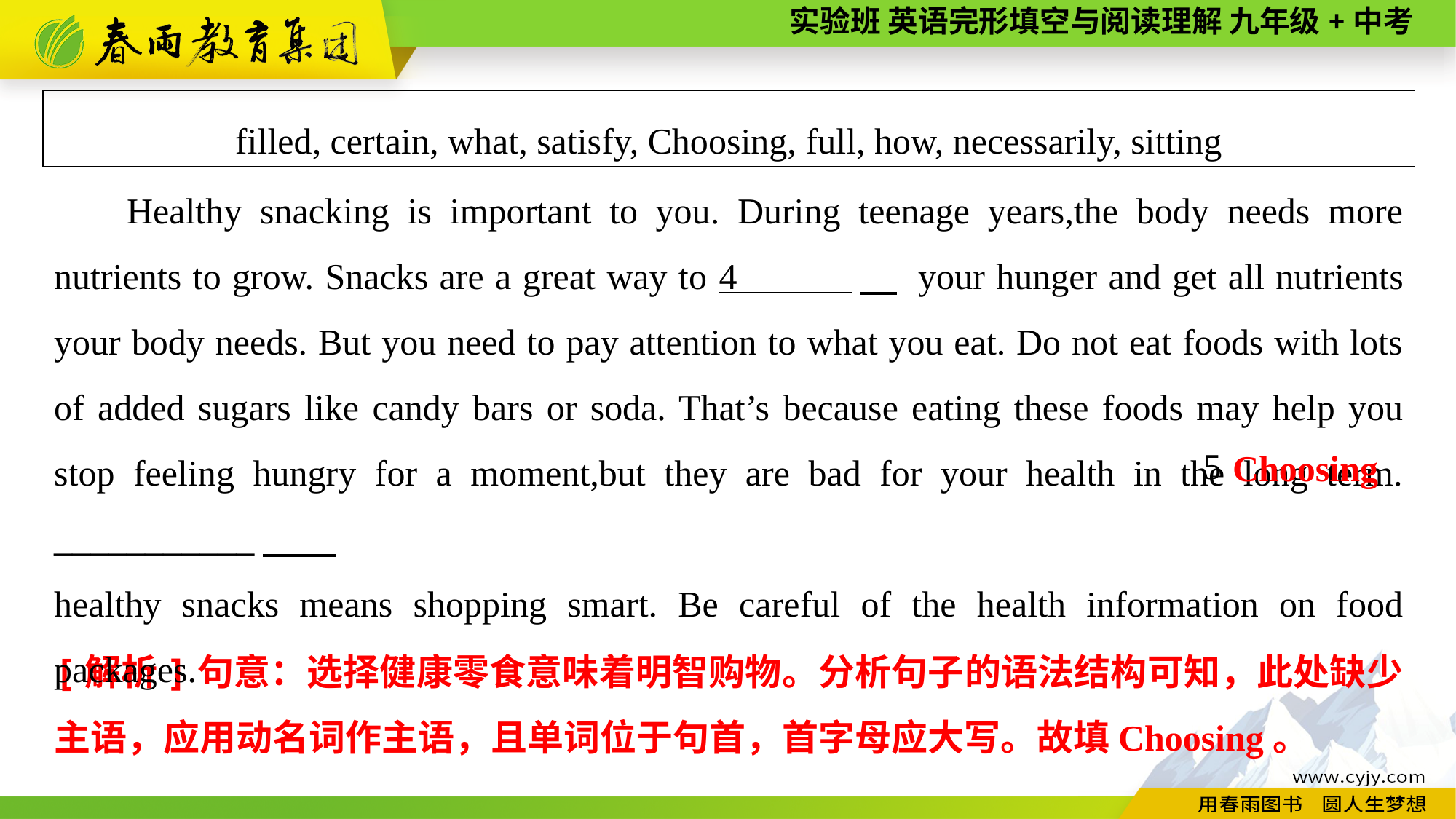

filled, certain, what, satisfy, Choosing, full, how, necessarily, sitting
Healthy snacking is important to you. During teenage years,the body needs more nutrients to grow. Snacks are a great way to 4          　 your hunger and get all nutrients your body needs. But you need to pay attention to what you eat. Do not eat foods with lots of added sugars like candy bars or soda. That’s because eating these foods may help you stop feeling hungry for a moment,but they are bad for your health in the long term. ___________
healthy snacks means shopping smart. Be careful of the health information on food packages.
Choosing
5
[解析]句意：选择健康零食意味着明智购物。分析句子的语法结构可知，此处缺少主语，应用动名词作主语，且单词位于句首，首字母应大写。故填Choosing。